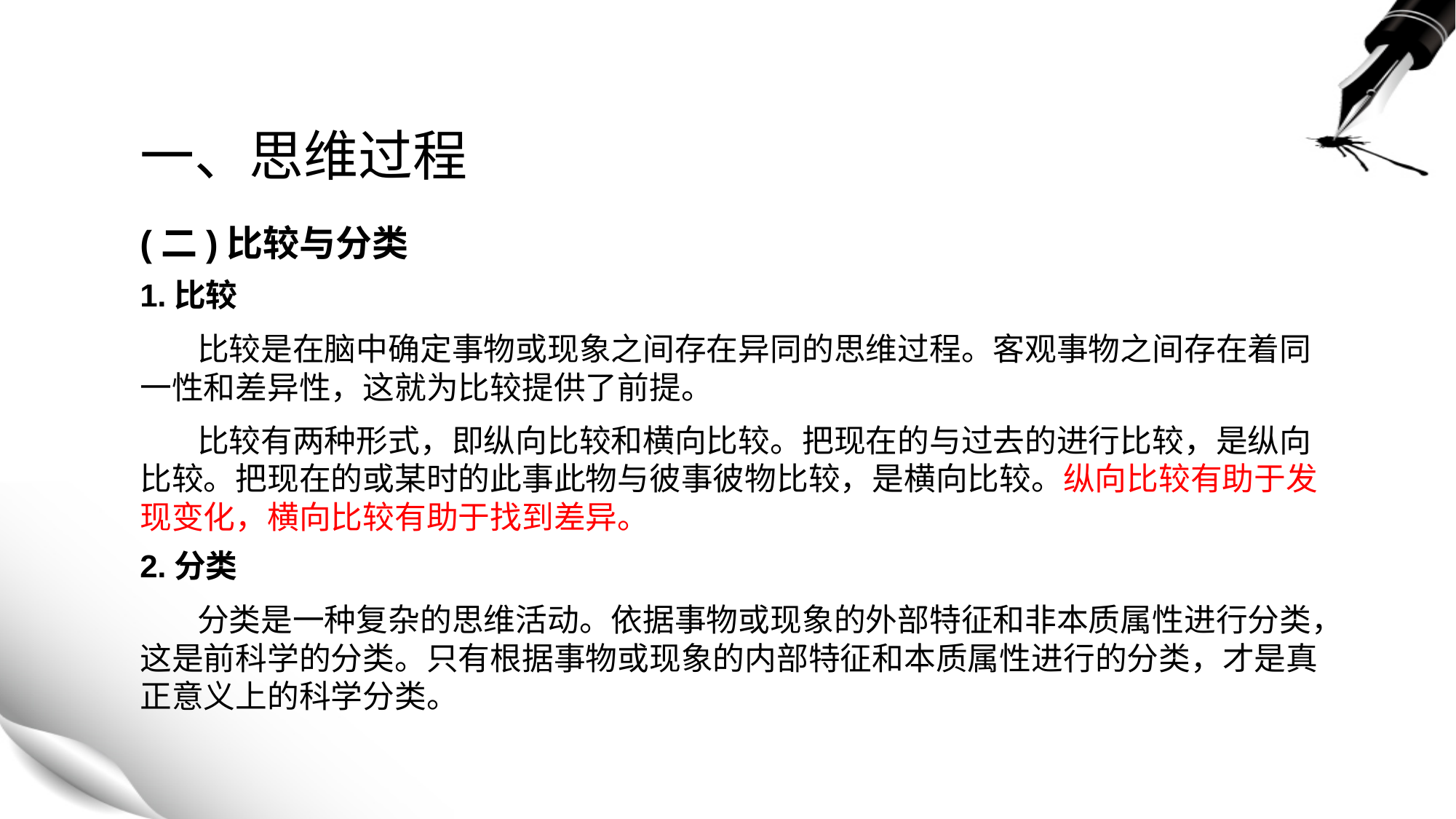

# 一、思维过程
(二)比较与分类
1.比较
       比较是在脑中确定事物或现象之间存在异同的思维过程。客观事物之间存在着同一性和差异性，这就为比较提供了前提。
       比较有两种形式，即纵向比较和横向比较。把现在的与过去的进行比较，是纵向比较。把现在的或某时的此事此物与彼事彼物比较，是横向比较。纵向比较有助于发现变化，横向比较有助于找到差异。
2.分类
       分类是一种复杂的思维活动。依据事物或现象的外部特征和非本质属性进行分类，这是前科学的分类。只有根据事物或现象的内部特征和本质属性进行的分类，才是真正意义上的科学分类。